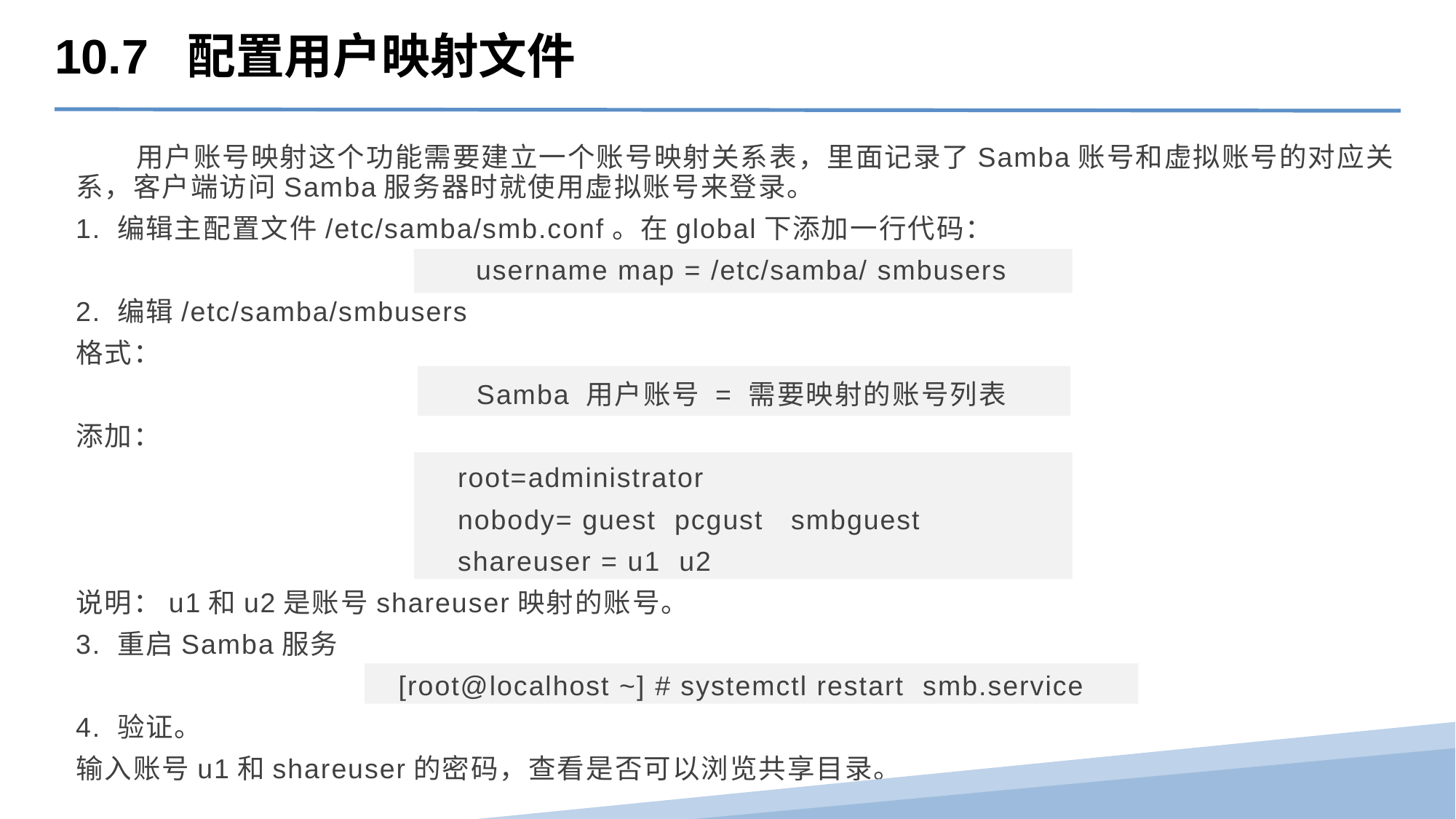

10.7  配置用户映射文件
       用户账号映射这个功能需要建立一个账号映射关系表，里面记录了Samba账号和虚拟账号的对应关系，客户端访问Samba服务器时就使用虚拟账号来登录。
1. 编辑主配置文件/etc/samba/smb.conf。在global下添加一行代码：
username map = /etc/samba/ smbusers
2. 编辑/etc/samba/smbusers
格式：
Samba 用户账号 = 需要映射的账号列表
添加：
root=administrator
nobody= guest  pcgust   smbguest
shareuser = u1  u2
说明：u1和u2是账号shareuser映射的账号。
3. 重启Samba服务
[root@localhost ~] # systemctl restart  smb.service
4. 验证。
输入账号u1和shareuser的密码，查看是否可以浏览共享目录。